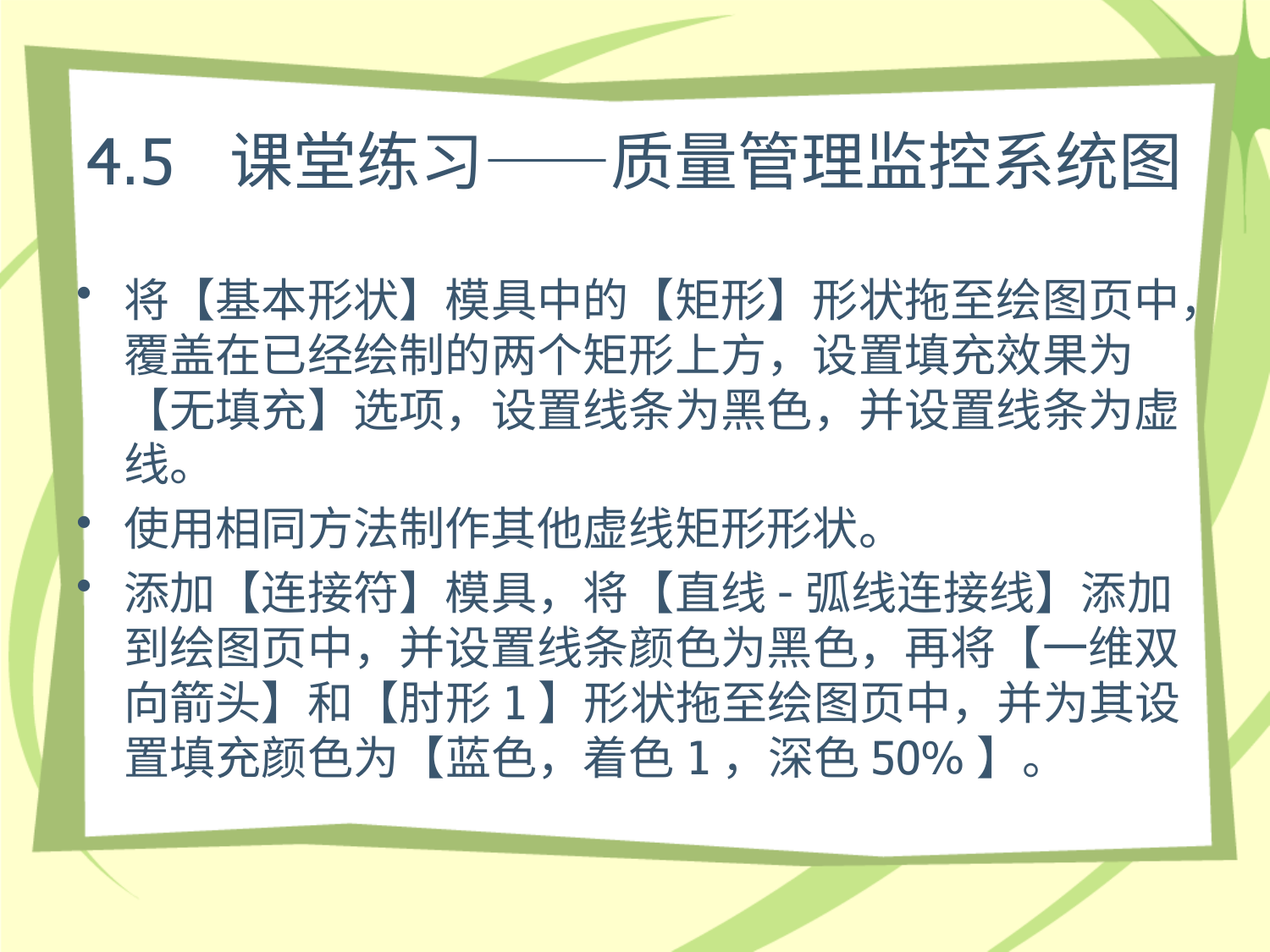

# 4.5  课堂练习——质量管理监控系统图
将【基本形状】模具中的【矩形】形状拖至绘图页中，覆盖在已经绘制的两个矩形上方，设置填充效果为【无填充】选项，设置线条为黑色，并设置线条为虚线。
使用相同方法制作其他虚线矩形形状。
添加【连接符】模具，将【直线-弧线连接线】添加到绘图页中，并设置线条颜色为黑色，再将【一维双向箭头】和【肘形1】形状拖至绘图页中，并为其设置填充颜色为【蓝色，着色1，深色50%】。